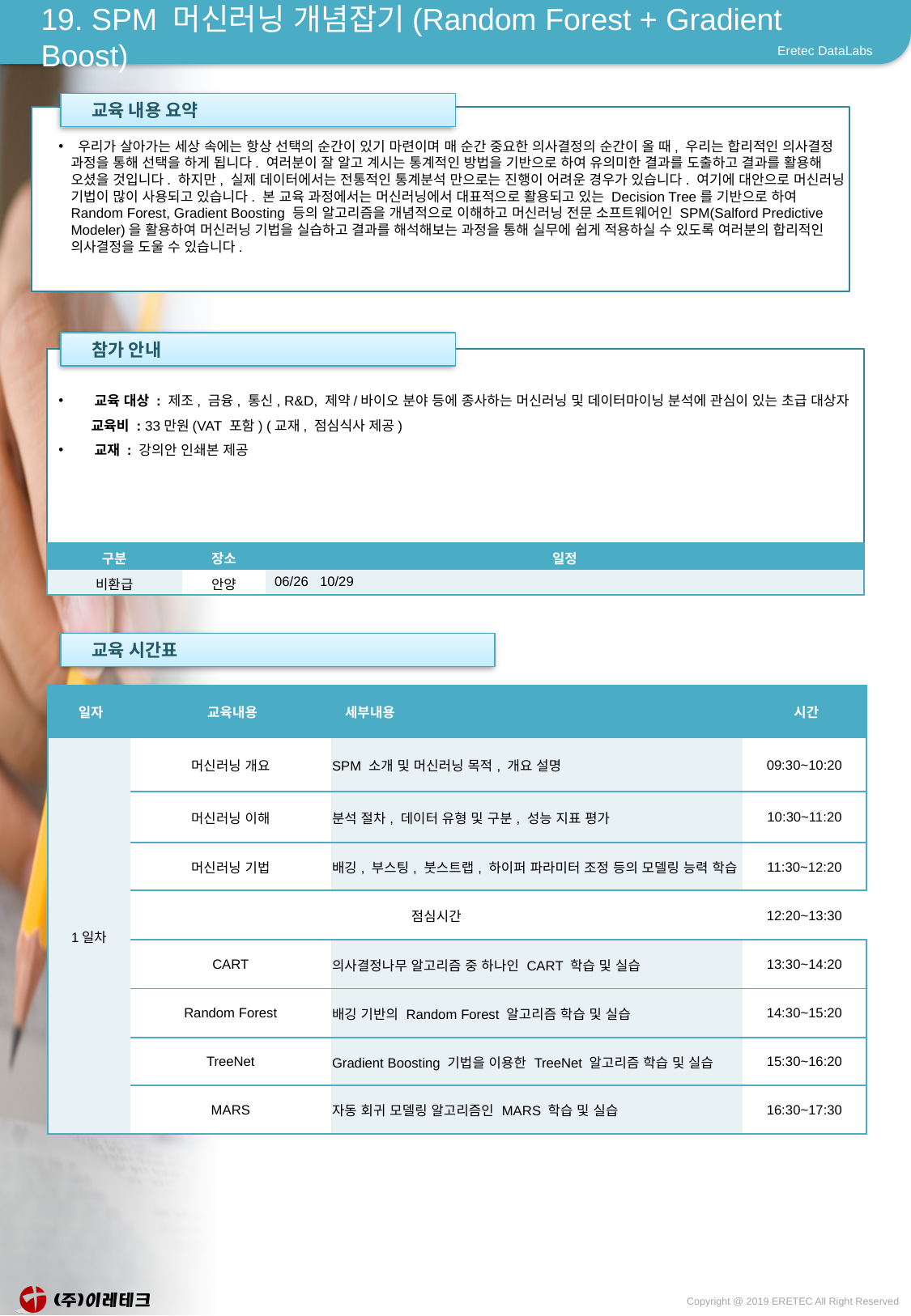

# 19. SPM 머신러닝 개념잡기(Random Forest + Gradient Boost)
   교육 내용 요약

 우리가 살아가는 세상 속에는 항상 선택의 순간이 있기 마련이며 매 순간 중요한 의사결정의 순간이 올 때, 우리는 합리적인 의사결정 과정을 통해 선택을 하게 됩니다. 여러분이 잘 알고 계시는 통계적인 방법을 기반으로 하여 유의미한 결과를 도출하고 결과를 활용해 오셨을 것입니다. 하지만, 실제 데이터에서는 전통적인 통계분석 만으로는 진행이 어려운 경우가 있습니다. 여기에 대안으로 머신러닝 기법이 많이 사용되고 있습니다. 본 교육 과정에서는 머신러닝에서 대표적으로 활용되고 있는 Decision Tree를 기반으로 하여 Random Forest, Gradient Boosting 등의 알고리즘을 개념적으로 이해하고 머신러닝 전문 소프트웨어인 SPM(Salford Predictive Modeler)을 활용하여 머신러닝 기법을 실습하고 결과를 해석해보는 과정을 통해 실무에 쉽게 적용하실 수 있도록 여러분의 합리적인 의사결정을 도울 수 있습니다.
   참가 안내

 교육 대상 : 제조, 금융, 통신, R&D, 제약/바이오 분야 등에 종사하는 머신러닝 및 데이터마이닝 분석에 관심이 있는 초급 대상자
 교육비 : 33만원(VAT 포함) (교재, 점심식사 제공)
 교재 : 강의안 인쇄본 제공
| 구분 | 장소 | 일정 |
| --- | --- | --- |
| 비환급 | 안양 | 06/26 10/29 |
   교육 시간표
| 일자 | 교육내용 | 세부내용 | 시간 |
| --- | --- | --- | --- |
| 1일차 | 머신러닝 개요 | SPM 소개 및 머신러닝 목적, 개요 설명 | 09:30~10:20 |
|  | 머신러닝 이해 | 분석 절차, 데이터 유형 및 구분, 성능 지표 평가 | 10:30~11:20 |
|  | 머신러닝 기법 | 배깅, 부스팅, 붓스트랩, 하이퍼 파라미터 조정 등의 모델링 능력 학습 | 11:30~12:20 |
|  | 점심시간 |  | 12:20~13:30 |
|  | CART | 의사결정나무 알고리즘 중 하나인 CART 학습 및 실습 | 13:30~14:20 |
|  | Random Forest | 배깅 기반의 Random Forest 알고리즘 학습 및 실습 | 14:30~15:20 |
|  | TreeNet | Gradient Boosting 기법을 이용한 TreeNet 알고리즘 학습 및 실습 | 15:30~16:20 |
|  | MARS | 자동 회귀 모델링 알고리즘인 MARS 학습 및 실습 | 16:30~17:30 |